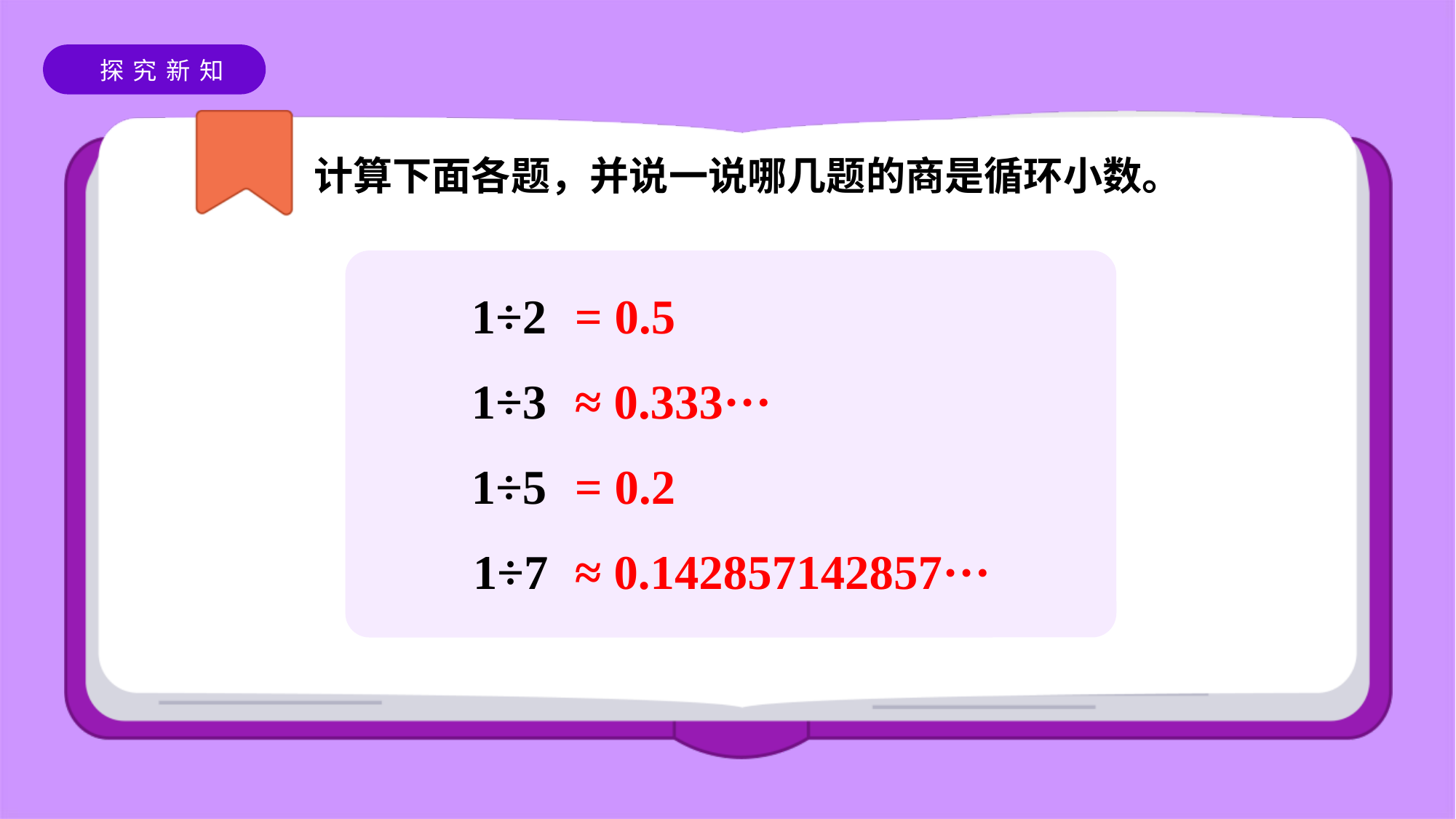

计算下面各题，并说一说哪几题的商是循环小数。

1÷2
= 0.5
1÷3
≈ 0.333···
1÷5
= 0.2
1÷7
≈ 0.142857142857···